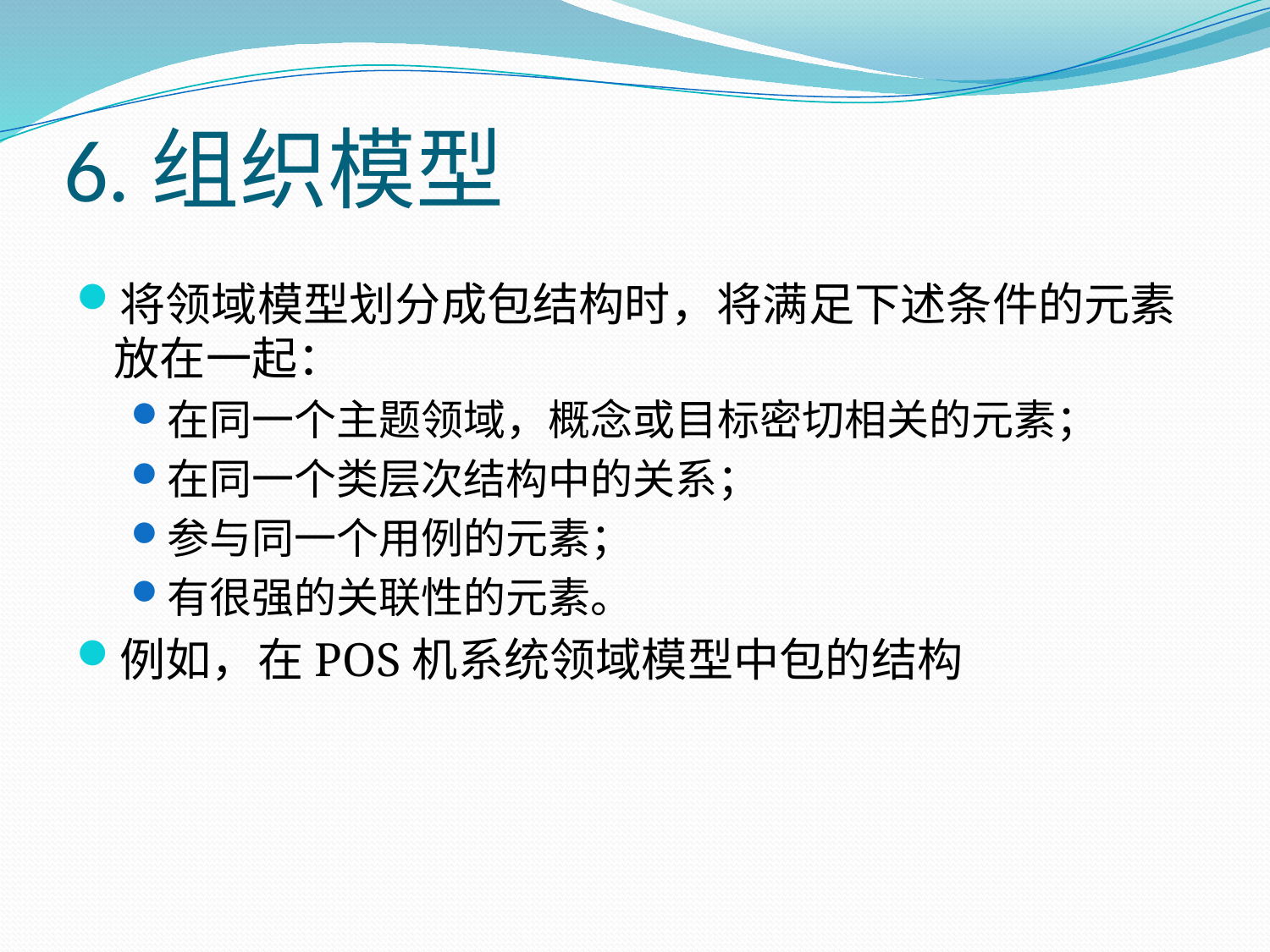

# 6.组织模型
将领域模型划分成包结构时，将满足下述条件的元素放在一起：
在同一个主题领域，概念或目标密切相关的元素；
在同一个类层次结构中的关系；
参与同一个用例的元素；
有很强的关联性的元素。
例如，在POS机系统领域模型中包的结构